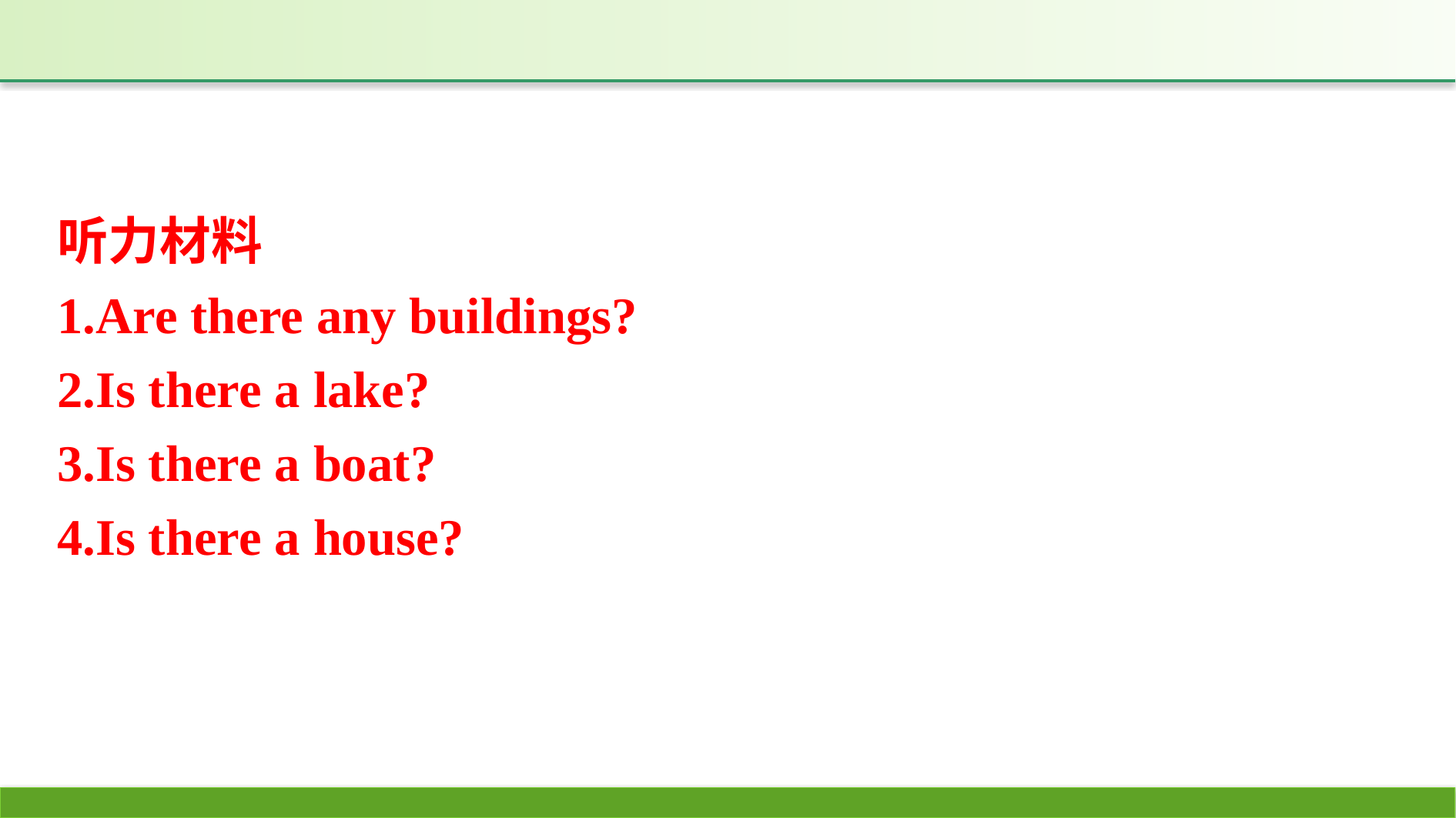

听力材料
1.Are there any buildings?
2.Is there a lake?
3.Is there a boat?
4.Is there a house?